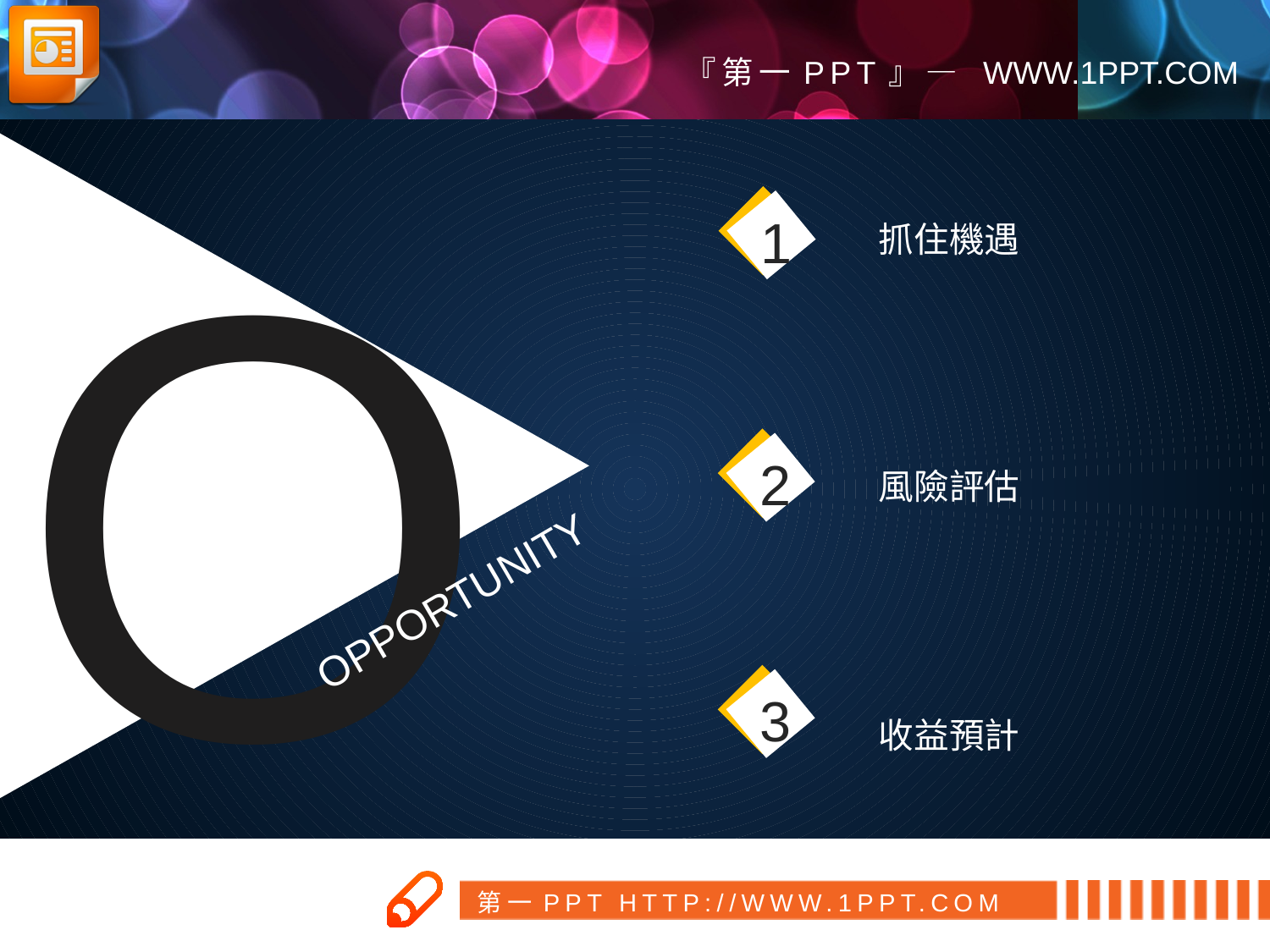

O

1
抓住機遇

2
風險評估
OPPORTUNITY

3
收益預計